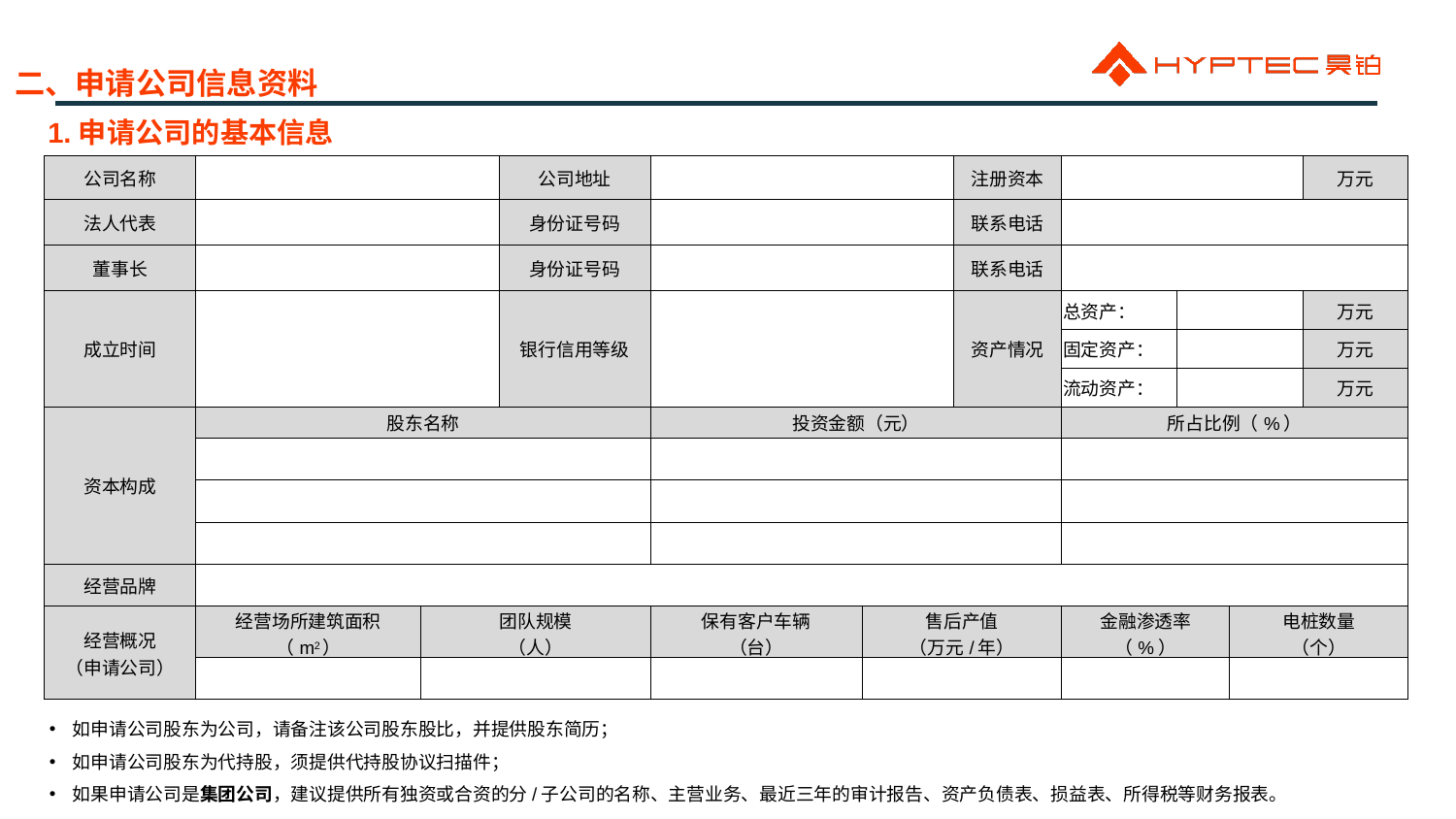

二、申请公司信息资料
1.申请公司的基本信息
| 公司名称 |  |  | 公司地址 |  |  | 注册资本 |  |  |  | 万元 |
| --- | --- | --- | --- | --- | --- | --- | --- | --- | --- | --- |
| 法人代表 |  |  | 身份证号码 |  |  | 联系电话 |  |  |  |  |
| 董事长 |  |  | 身份证号码 |  |  | 联系电话 |  |  |  |  |
| 成立时间 |  |  | 银行信用等级 |  |  | 资产情况 | 总资产： |  |  | 万元 |
|  |  |  |  |  |  |  | 固定资产： |  |  | 万元 |
|  |  |  |  |  |  |  | 流动资产： |  |  | 万元 |
| 资本构成 | 股东名称 |  |  | 投资金额（元） |  |  | 所占比例（%） |  |  |  |
|  |  |  |  |  |  |  |  |  |  |  |
|  |  |  |  |  |  |  |  |  |  |  |
|  |  |  |  |  |  |  |  |  |  |  |
| 经营品牌 |  |  |  |  |  |  |  |  |  |  |
| 经营概况 （申请公司） | 经营场所建筑面积 （m2） | 团队规模 （人） |  | 保有客户车辆 （台） | 售后产值 （万元/年） |  | 金融渗透率 （%） |  | 电桩数量 （个） |  |
|  |  |  |  |  |  |  |  |  |  |  |
如申请公司股东为公司，请备注该公司股东股比，并提供股东简历；
如申请公司股东为代持股，须提供代持股协议扫描件；
如果申请公司是集团公司，建议提供所有独资或合资的分/子公司的名称、主营业务、最近三年的审计报告、资产负债表、损益表、所得税等财务报表。